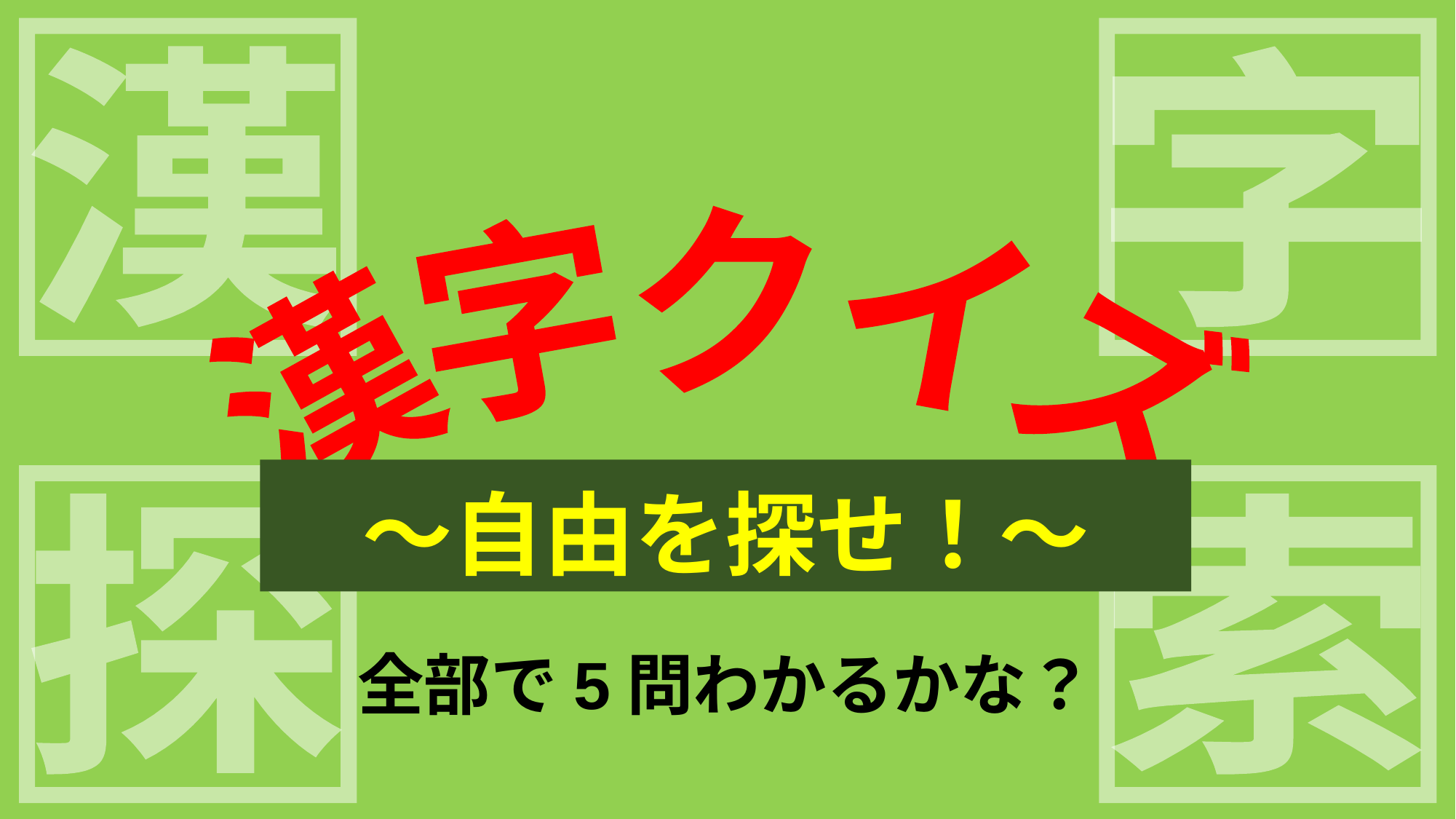

漢

字

探

索
漢字クイズ
　～自由を探せ！～
全部で5問わかるかな？